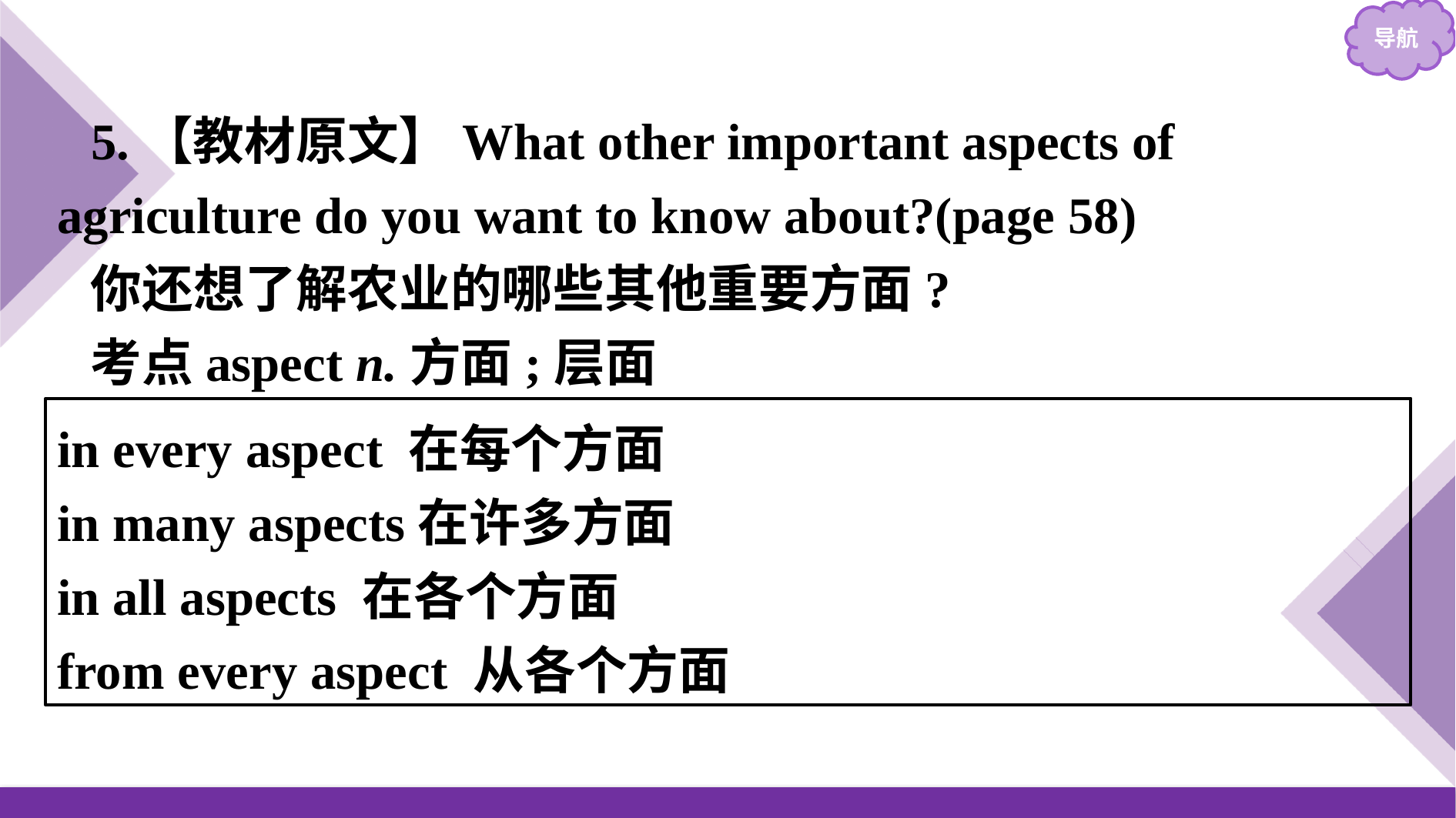

5.【教材原文】What other important aspects of agriculture do you want to know about?(page 58)
你还想了解农业的哪些其他重要方面?
考点aspect n.方面;层面
in every aspect 在每个方面
in many aspects在许多方面
in all aspects 在各个方面
from every aspect 从各个方面